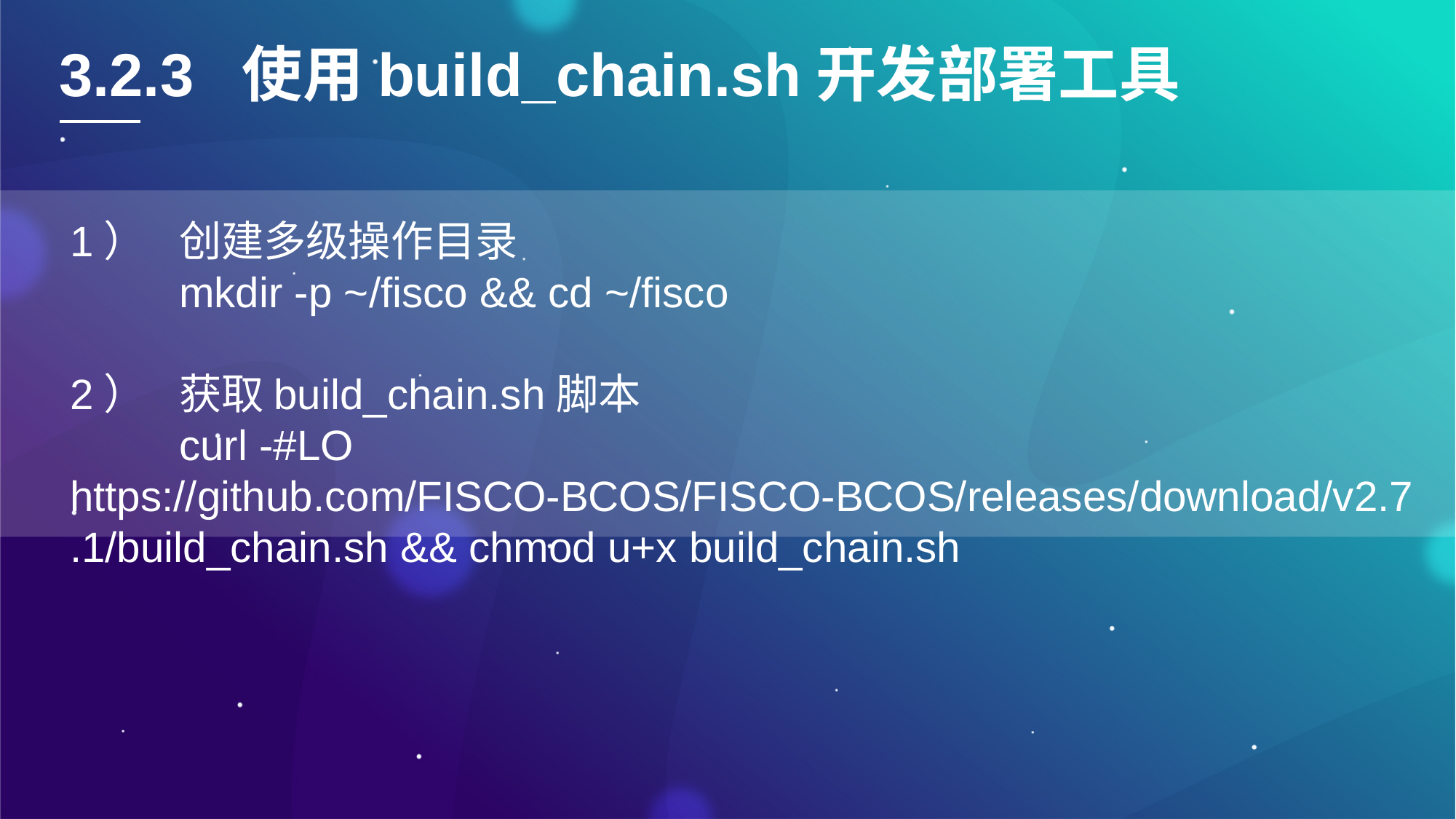

3.2.3  使用build_chain.sh开发部署工具

1）	创建多级操作目录
	mkdir -p ~/fisco && cd ~/fisco

2）	获取build_chain.sh脚本
	curl -#LO https://github.com/FISCO-BCOS/FISCO-BCOS/releases/download/v2.7.1/build_chain.sh && chmod u+x build_chain.sh